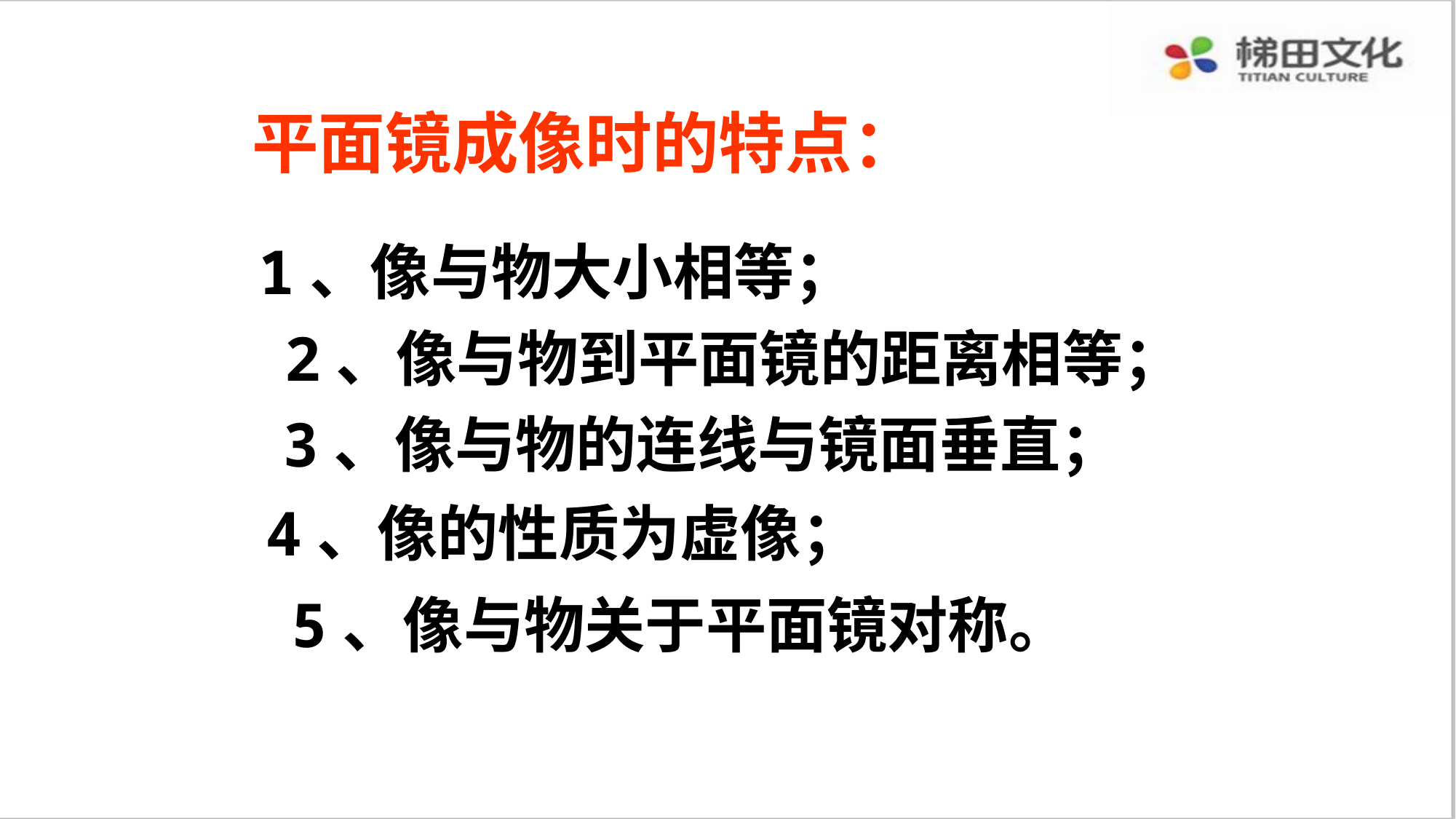

# 平面镜成像时的特点：
1、像与物大小相等；
2、像与物到平面镜的距离相等；
3、像与物的连线与镜面垂直；
4、像的性质为虚像；
5、像与物关于平面镜对称。